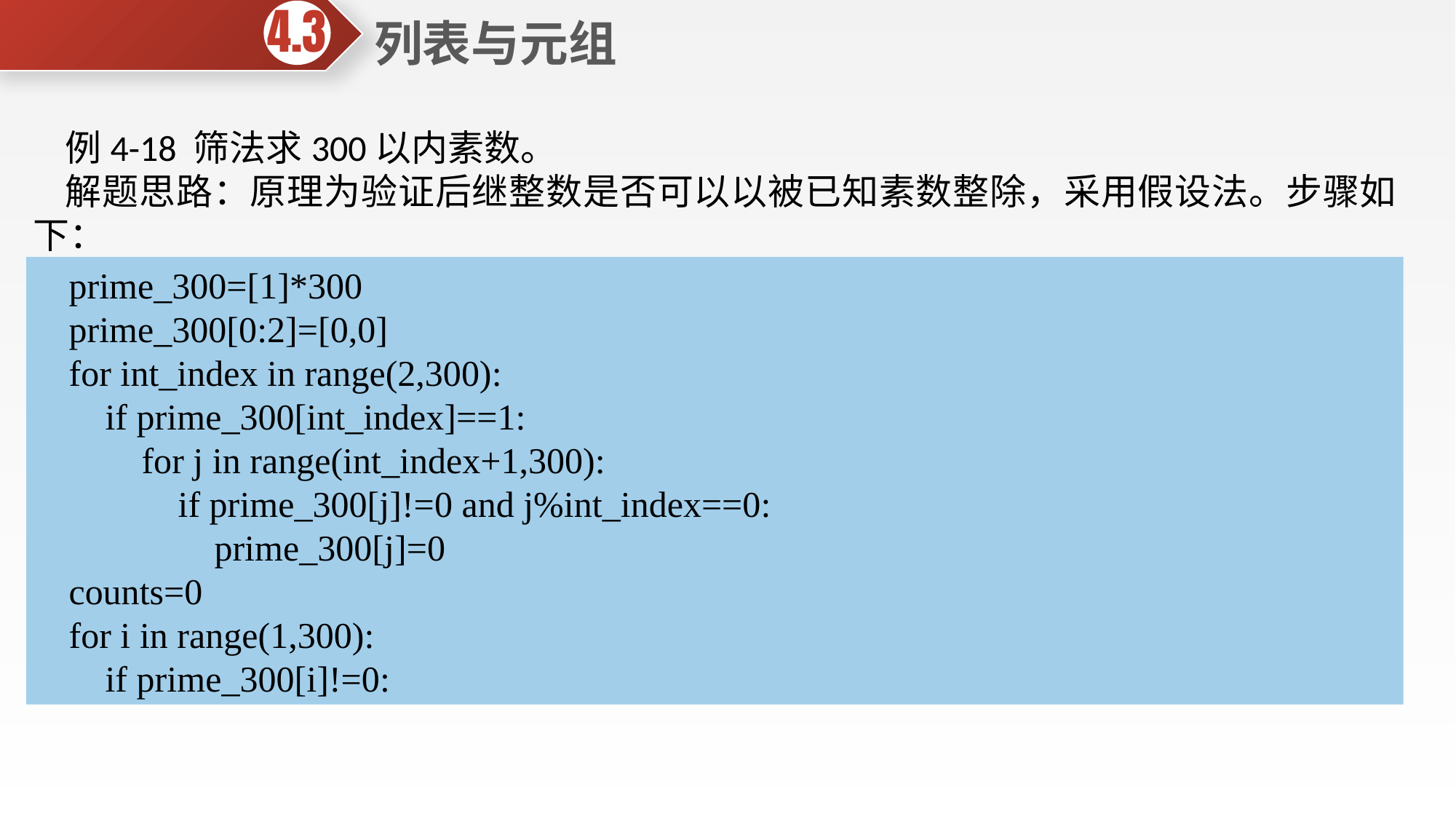

列表与元组

4.3
例4-18 筛法求300以内素数。
解题思路：原理为验证后继整数是否可以以被已知素数整除，采用假设法。步骤如下：
①构建长度为300的列表，都置为1，分别对应1到300的整数，即假设它们都为素数，列表中每个元素的索引号就是对应的整数；
②将第0和第1个列表元素置0，因为0和1不是素数；
③将能被2整除的数都标记为非素数，也即以这些数为索引的元素置0；
④找到下一个素数，重复第三步操作，直到最后一个素数。
⑤输出所有标记为1的元素所在的索引号，即为查找的素数。

prime_300=[1]*300
prime_300[0:2]=[0,0]
for int_index in range(2,300):
    if prime_300[int_index]==1:
        for j in range(int_index+1,300):
            if prime_300[j]!=0 and j%int_index==0:
                prime_300[j]=0
counts=0
for i in range(1,300):
    if prime_300[i]!=0: